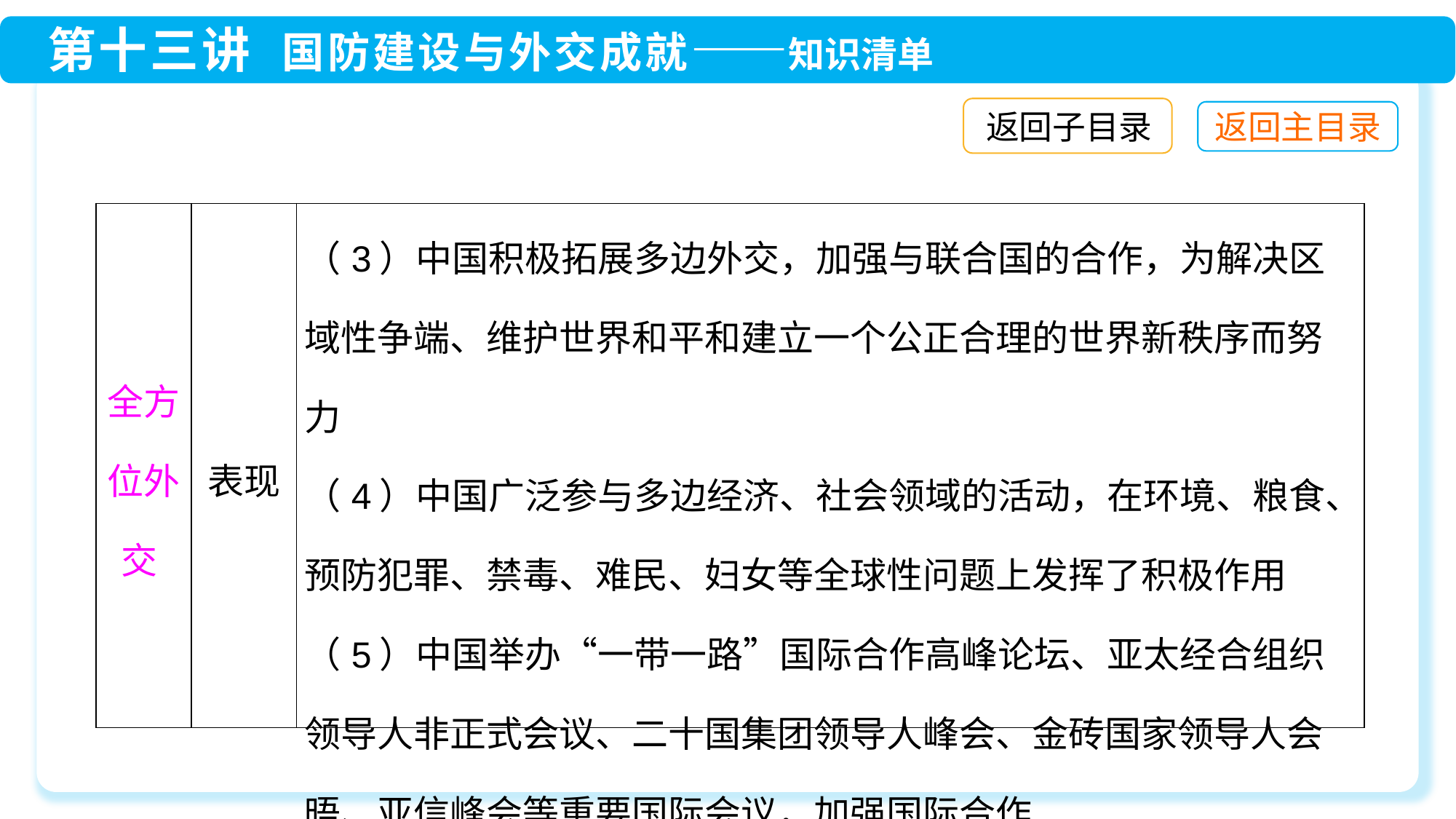

返回子目录
| 全方位外交 | 表现 | （3）中国积极拓展多边外交，加强与联合国的合作，为解决区域性争端、维护世界和平和建立一个公正合理的世界新秩序而努力 （4）中国广泛参与多边经济、社会领域的活动，在环境、粮食、预防犯罪、禁毒、难民、妇女等全球性问题上发挥了积极作用 （5）中国举办“一带一路”国际合作高峰论坛、亚太经合组织领导人非正式会议、二十国集团领导人峰会、金砖国家领导人会晤、亚信峰会等重要国际会议，加强国际合作 |
| --- | --- | --- |